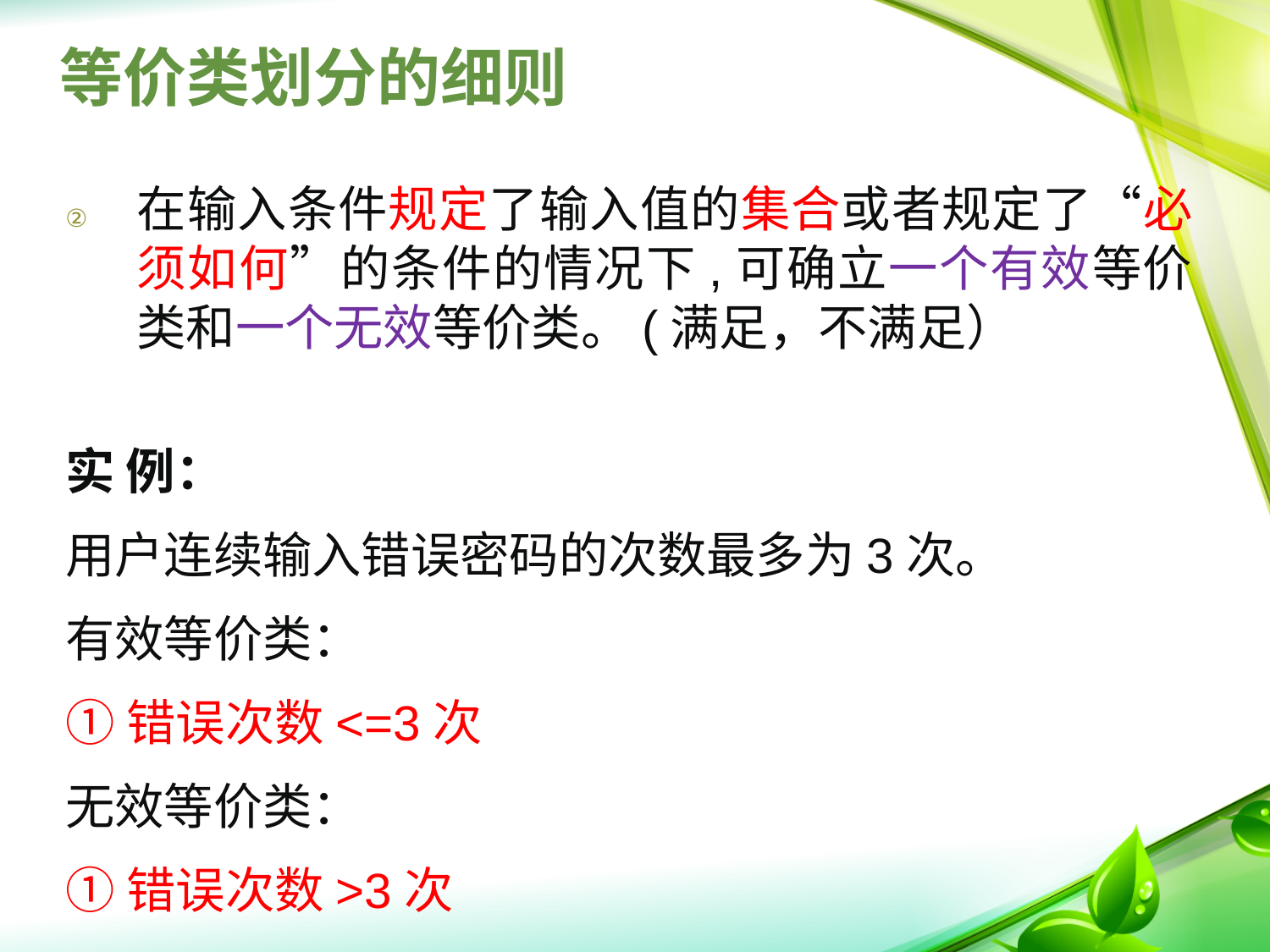

# 等价类划分的细则
在输入条件规定了输入值的集合或者规定了“必须如何”的条件的情况下,可确立一个有效等价类和一个无效等价类。(满足，不满足）

实 例：
用户连续输入错误密码的次数最多为3次。
有效等价类：
①错误次数<=3次
无效等价类：
①错误次数>3次